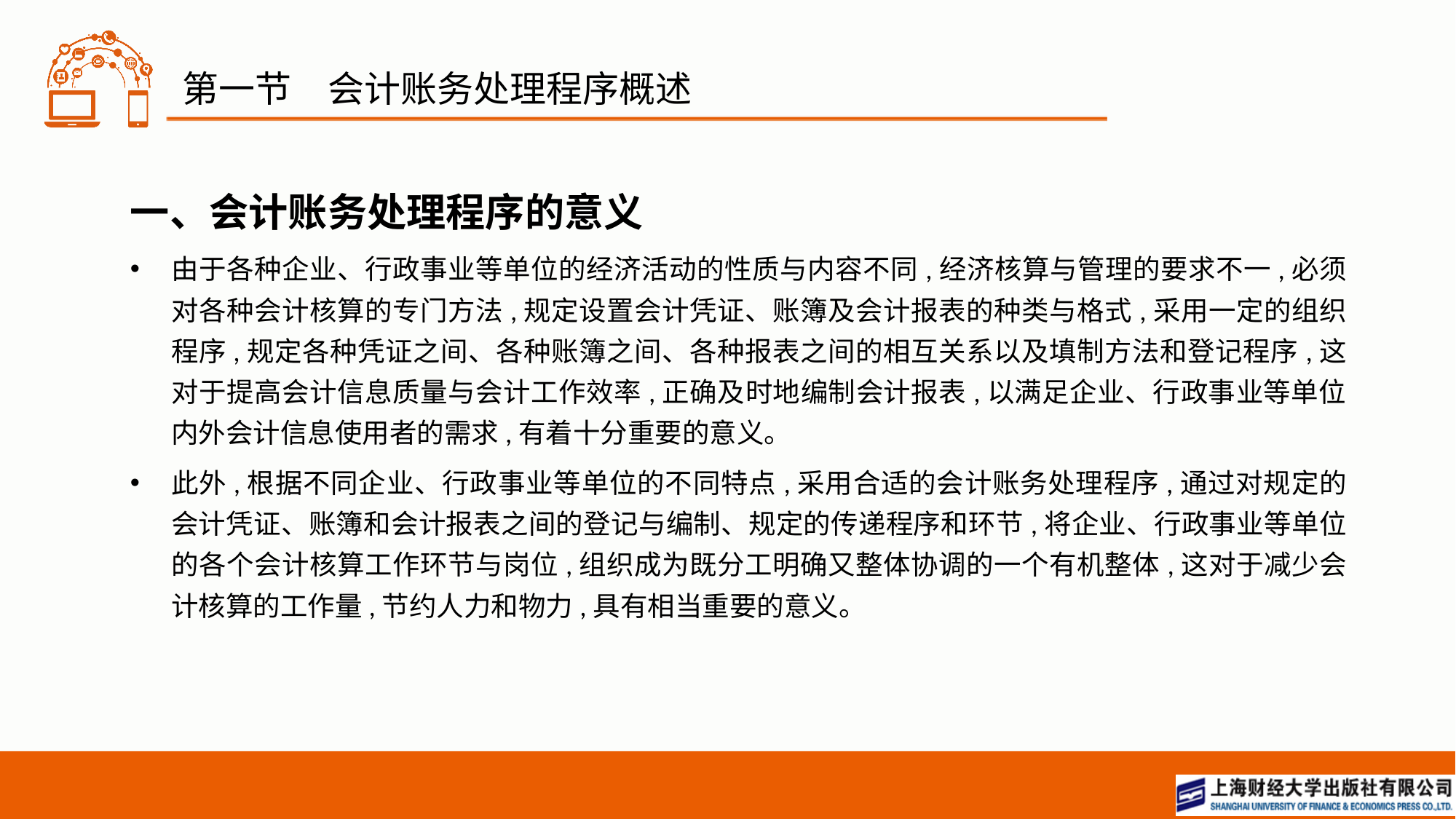

# 第一节　会计账务处理程序概述
一、会计账务处理程序的意义
由于各种企业、行政事业等单位的经济活动的性质与内容不同,经济核算与管理的要求不一,必须对各种会计核算的专门方法,规定设置会计凭证、账簿及会计报表的种类与格式,采用一定的组织程序,规定各种凭证之间、各种账簿之间、各种报表之间的相互关系以及填制方法和登记程序,这对于提高会计信息质量与会计工作效率,正确及时地编制会计报表,以满足企业、行政事业等单位内外会计信息使用者的需求,有着十分重要的意义。
此外,根据不同企业、行政事业等单位的不同特点,采用合适的会计账务处理程序,通过对规定的会计凭证、账簿和会计报表之间的登记与编制、规定的传递程序和环节,将企业、行政事业等单位的各个会计核算工作环节与岗位,组织成为既分工明确又整体协调的一个有机整体,这对于减少会计核算的工作量,节约人力和物力,具有相当重要的意义。